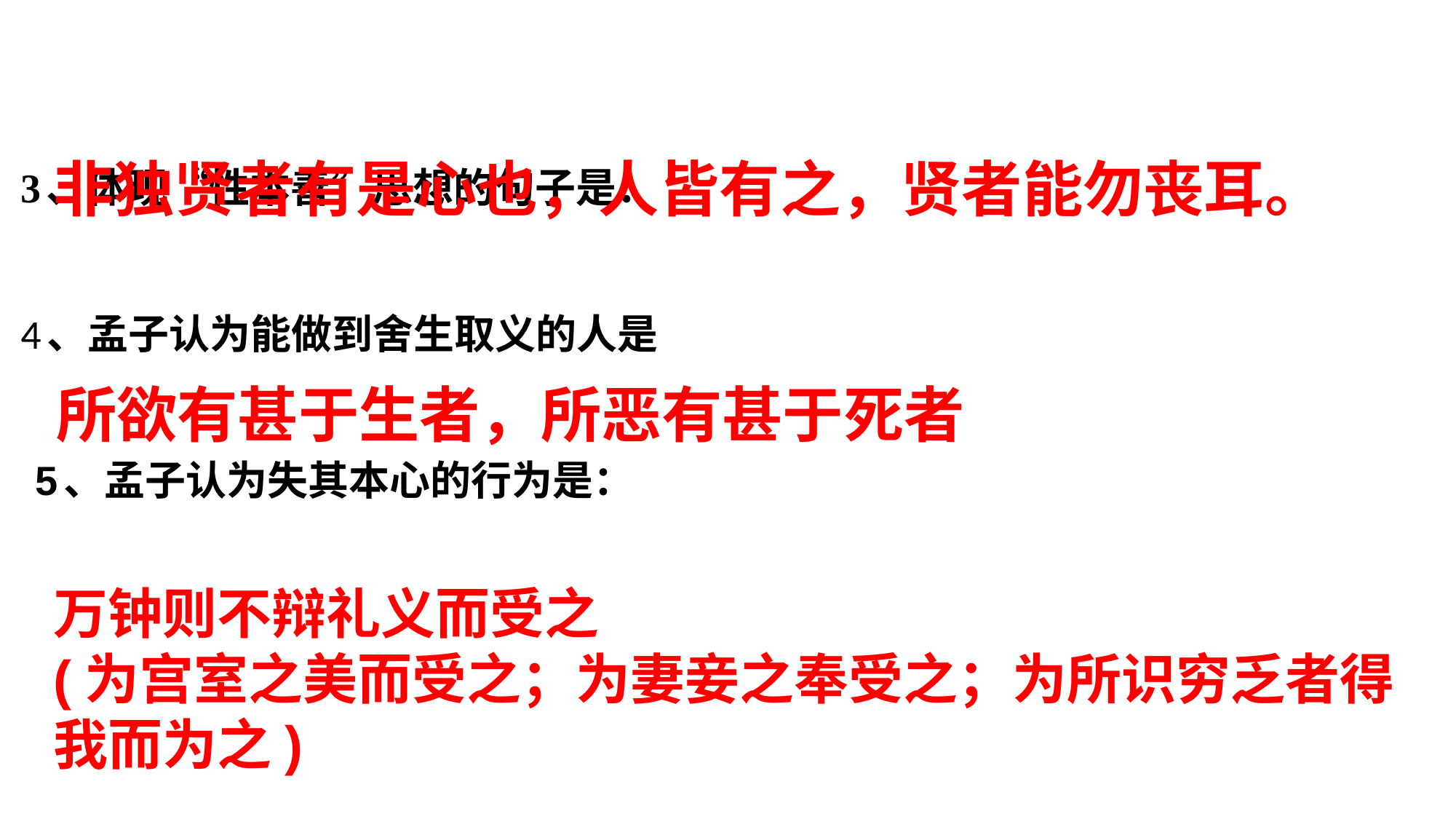

# 3、体现“性本善”思想的句子是： 4、孟子认为能做到舍生取义的人是 5、孟子认为失其本心的行为是：
非独贤者有是心也，人皆有之，贤者能勿丧耳。
所欲有甚于生者，所恶有甚于死者

万钟则不辩礼义而受之
(为宫室之美而受之；为妻妾之奉受之；为所识穷乏者得我而为之)